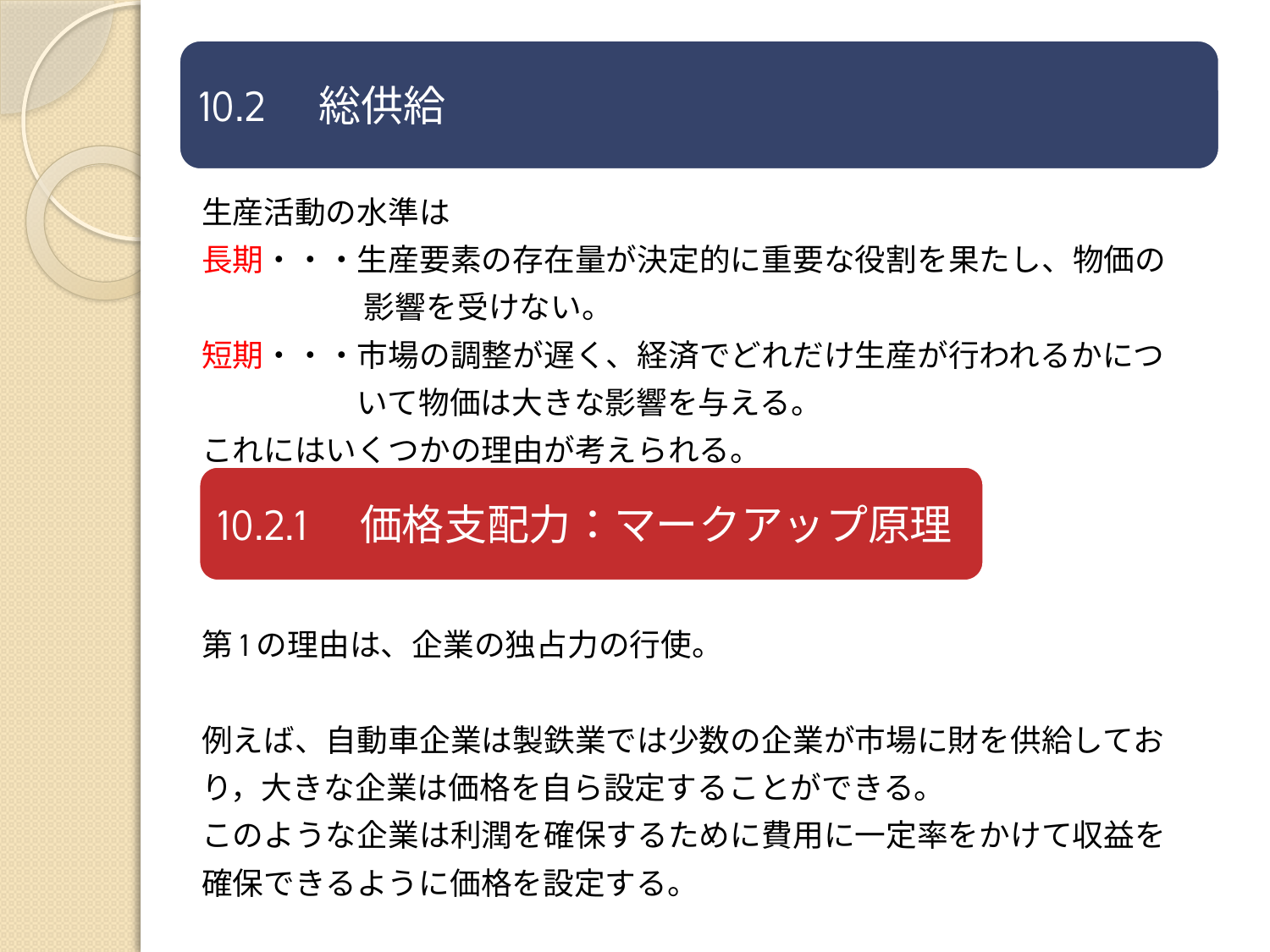

10.2　総供給
生産活動の水準は
長期・・・生産要素の存在量が決定的に重要な役割を果たし、物価の
　　　　　 影響を受けない。
短期・・・市場の調整が遅く、経済でどれだけ生産が行われるかにつ
　　　　　いて物価は大きな影響を与える。
これにはいくつかの理由が考えられる。

第1の理由は、企業の独占力の行使。

例えば、自動車企業は製鉄業では少数の企業が市場に財を供給してお
り，大きな企業は価格を自ら設定することができる。
このような企業は利潤を確保するために費用に一定率をかけて収益を
確保できるように価格を設定する。
10.2.1　価格支配力：マークアップ原理